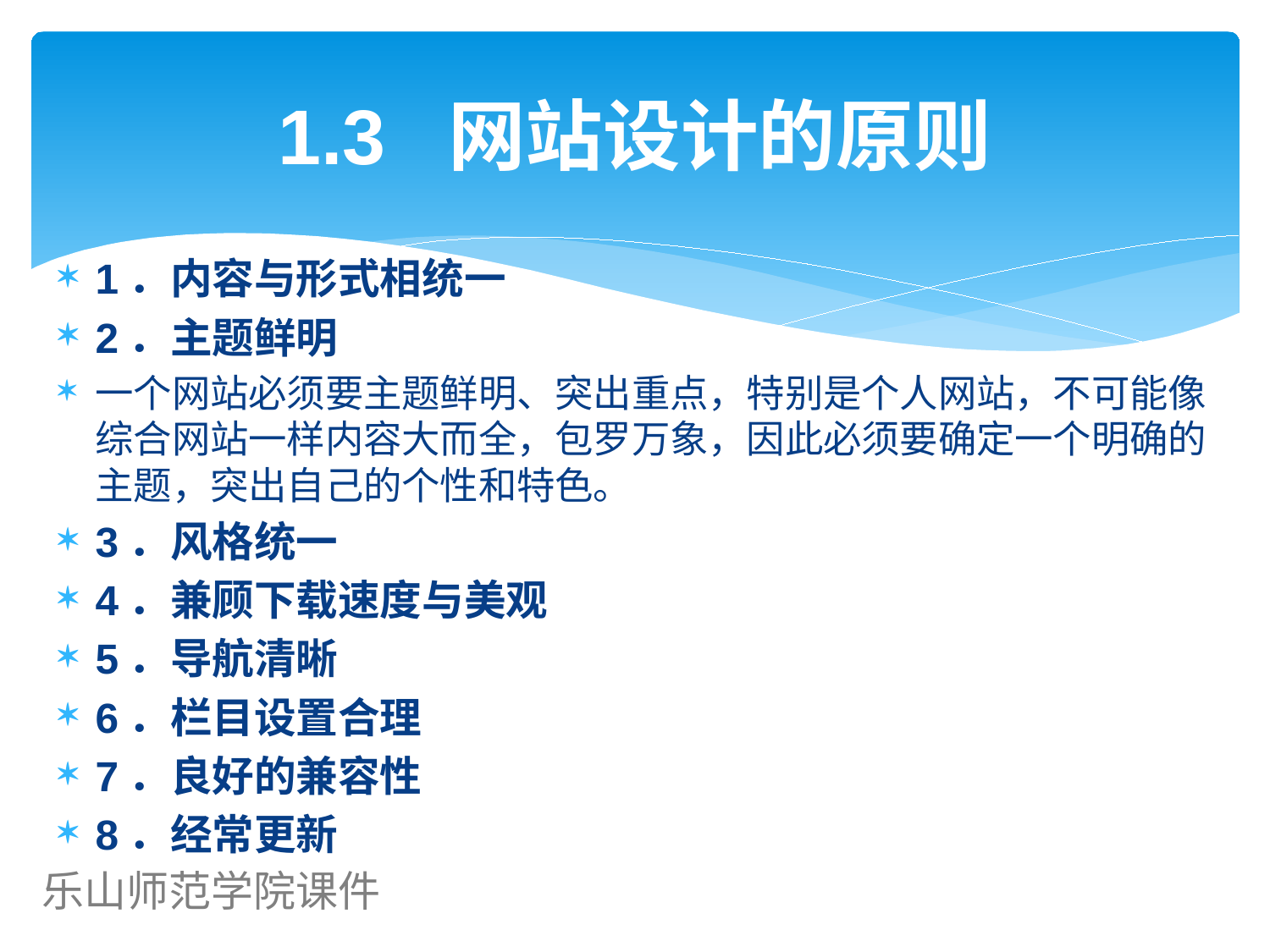

# 1.3  网站设计的原则
1．内容与形式相统一
2．主题鲜明
一个网站必须要主题鲜明、突出重点，特别是个人网站，不可能像综合网站一样内容大而全，包罗万象，因此必须要确定一个明确的主题，突出自己的个性和特色。
3．风格统一
4．兼顾下载速度与美观
5．导航清晰
6．栏目设置合理
7．良好的兼容性
8．经常更新